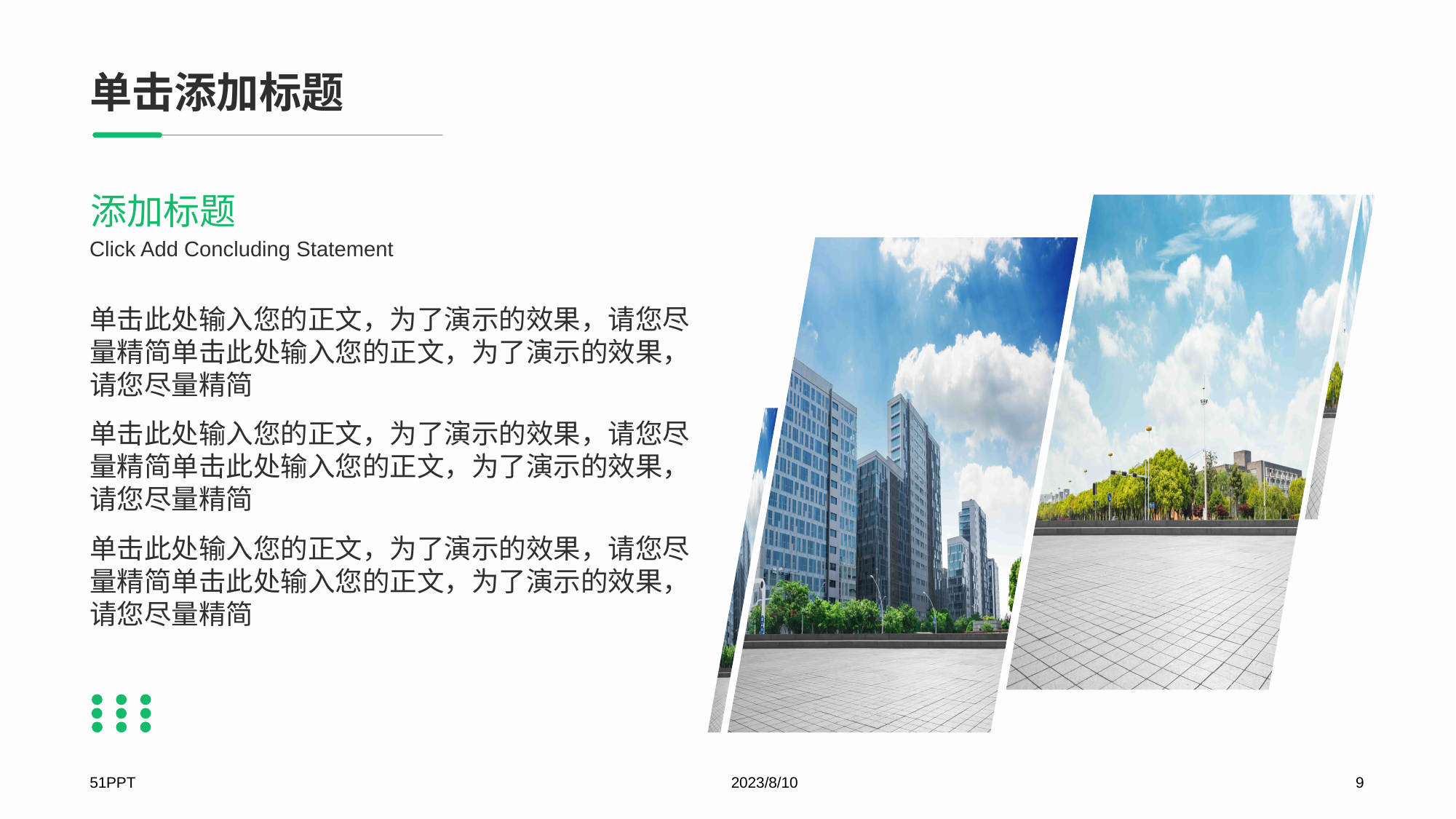

# 单击添加标题
添加标题
Click Add Concluding Statement
单击此处输入您的正文，为了演示的效果，请您尽量精简单击此处输入您的正文，为了演示的效果，请您尽量精简
单击此处输入您的正文，为了演示的效果，请您尽量精简单击此处输入您的正文，为了演示的效果，请您尽量精简
单击此处输入您的正文，为了演示的效果，请您尽量精简单击此处输入您的正文，为了演示的效果，请您尽量精简

51PPT
2023/8/10
9